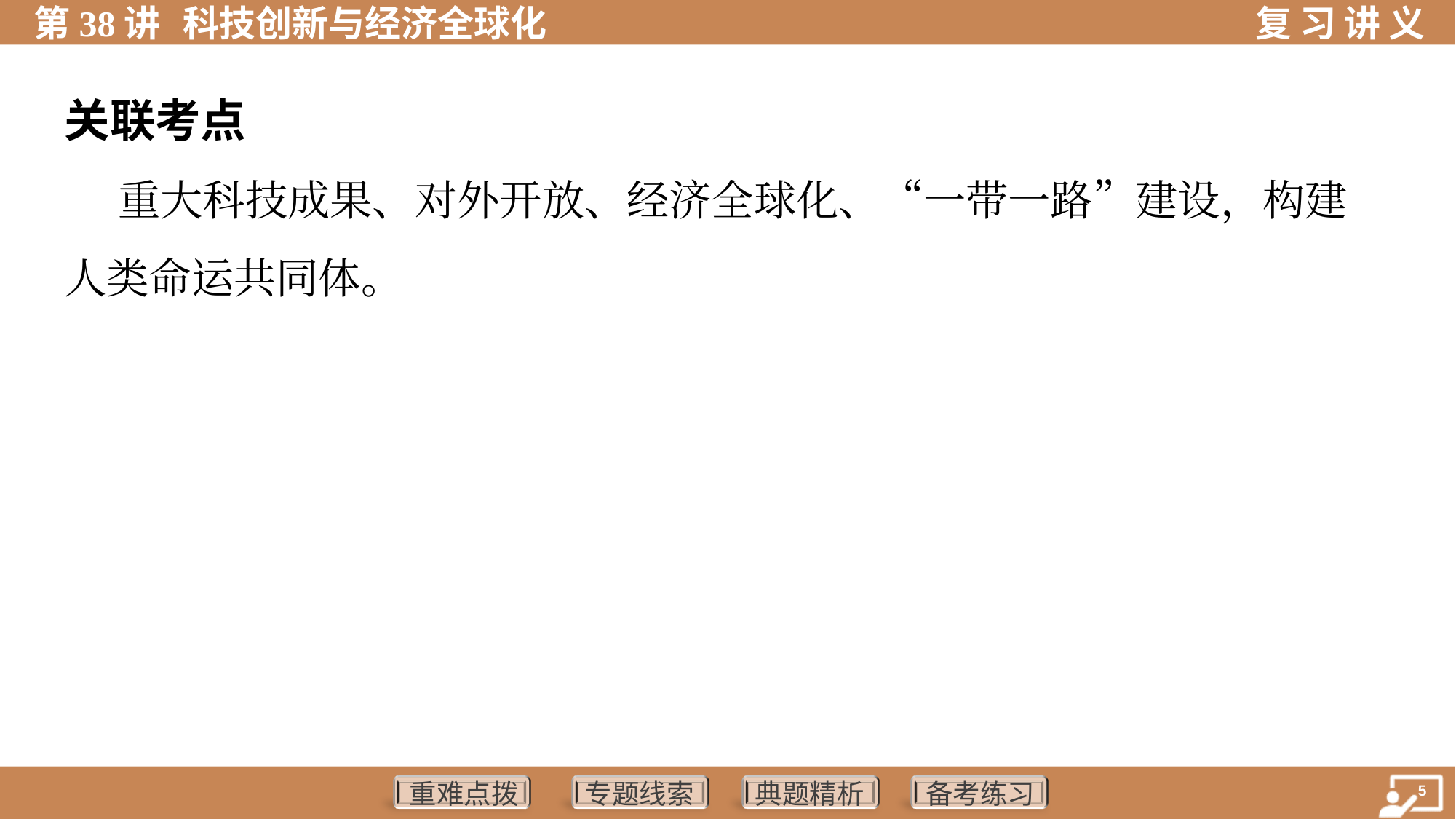

关联考点
    重大科技成果、对外开放、经济全球化、“一带一路”建设，构建
人类命运共同体。